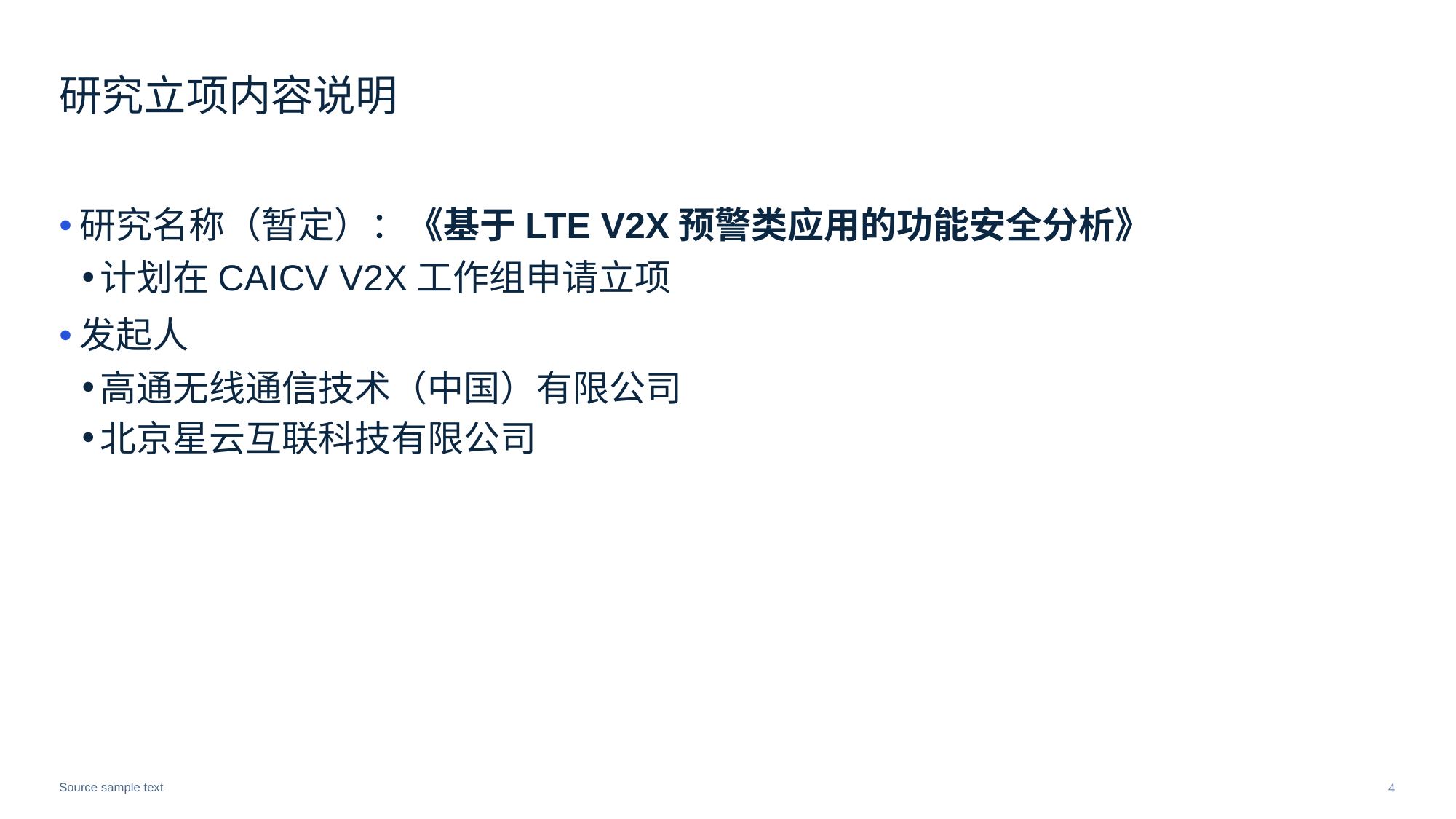

# 研究立项内容说明

研究名称（暂定）：《基于LTE V2X预警类应用的功能安全分析》
计划在CAICV V2X工作组申请立项
发起人
高通无线通信技术（中国）有限公司
北京星云互联科技有限公司

Source sample text